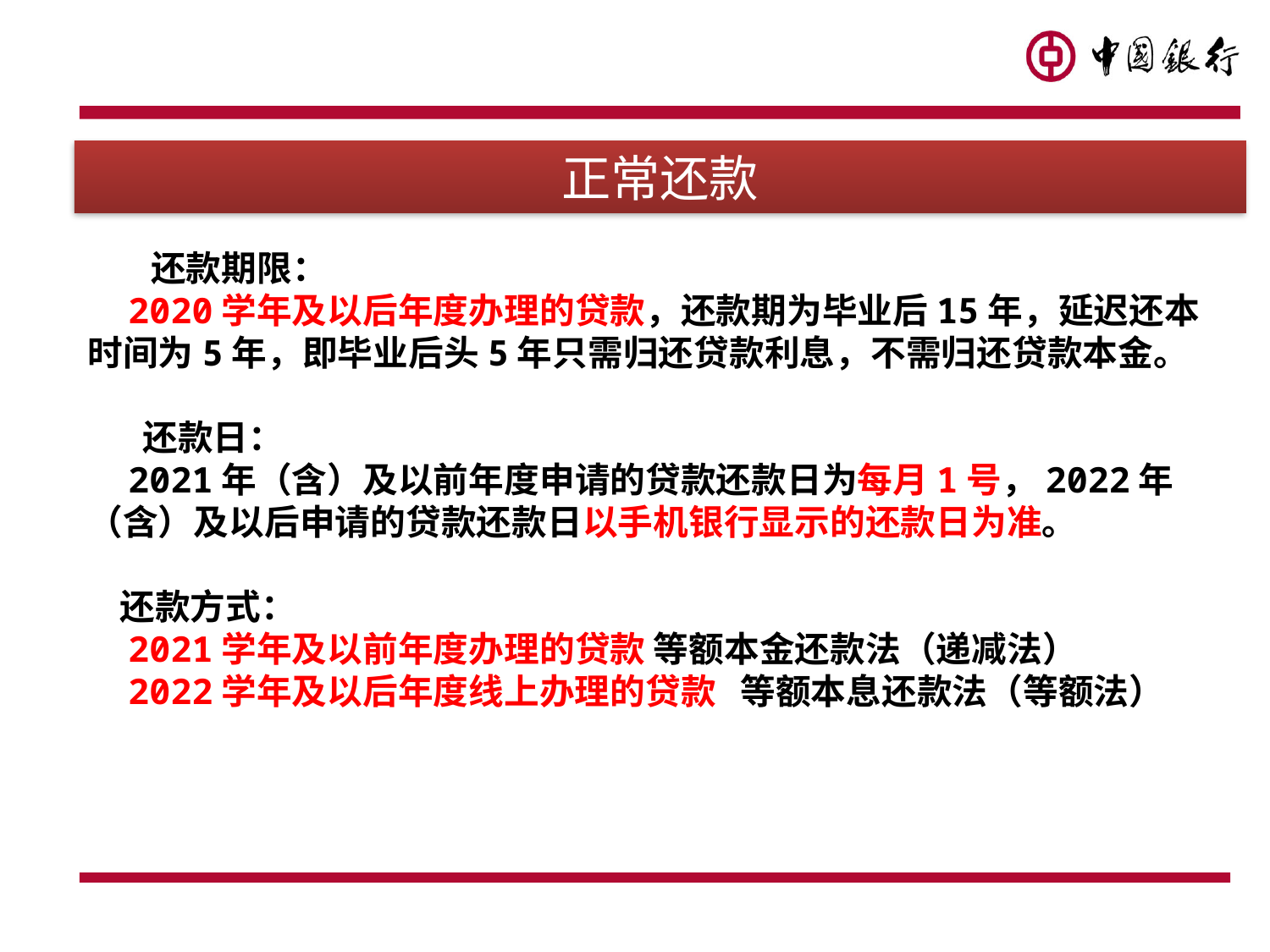

正常还款
# 还款期限： 2020学年及以后年度办理的贷款，还款期为毕业后15年，延迟还本时间为5年，即毕业后头5年只需归还贷款利息，不需归还贷款本金。 还款日： 2021年（含）及以前年度申请的贷款还款日为每月1号，2022年（含）及以后申请的贷款还款日以手机银行显示的还款日为准。 还款方式： 2021学年及以前年度办理的贷款 等额本金还款法（递减法） 2022学年及以后年度线上办理的贷款   等额本息还款法（等额法）